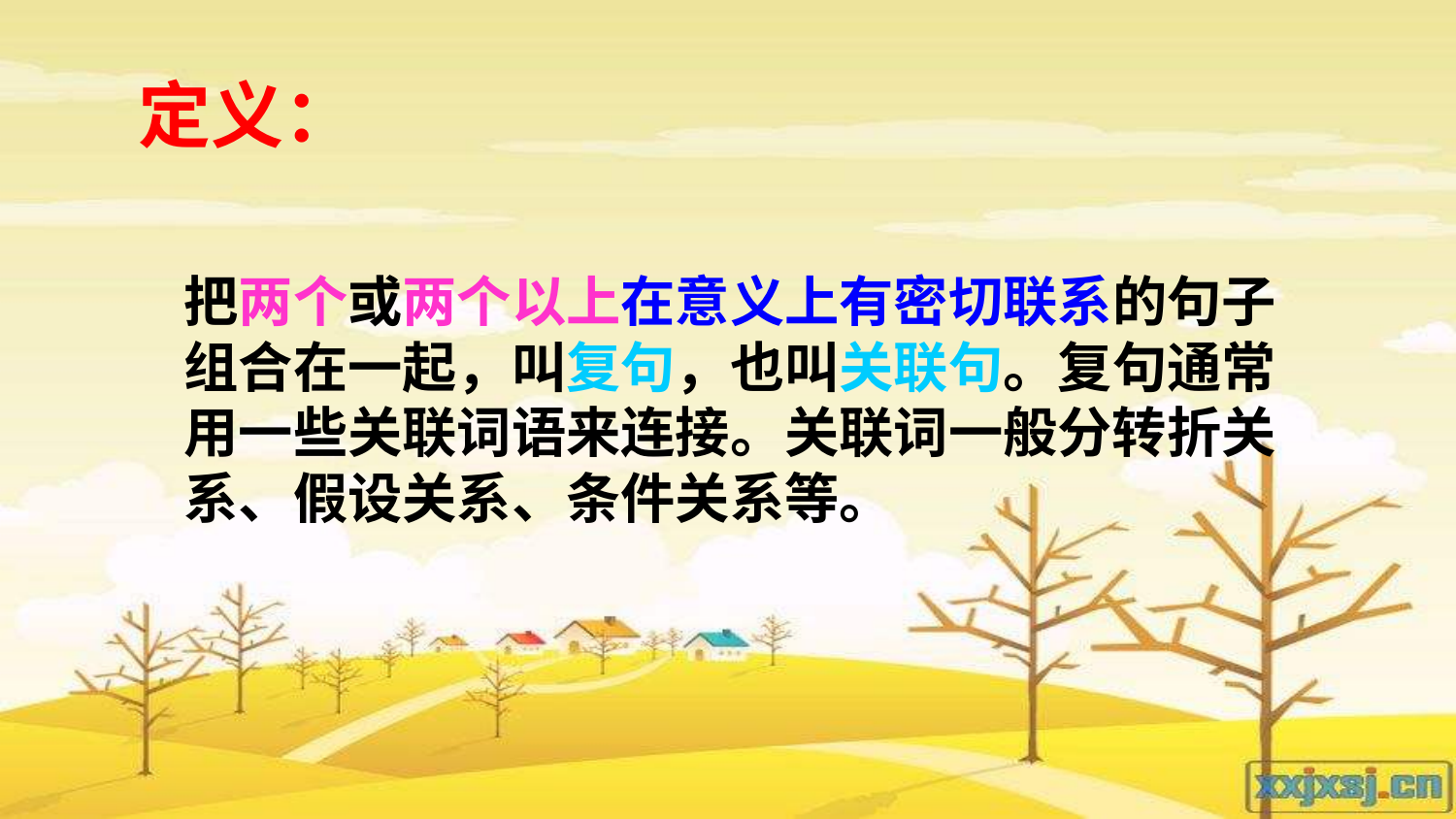

定义：
把两个或两个以上在意义上有密切联系的句子组合在一起，叫复句，也叫关联句。复句通常用一些关联词语来连接。关联词一般分转折关系、假设关系、条件关系等。